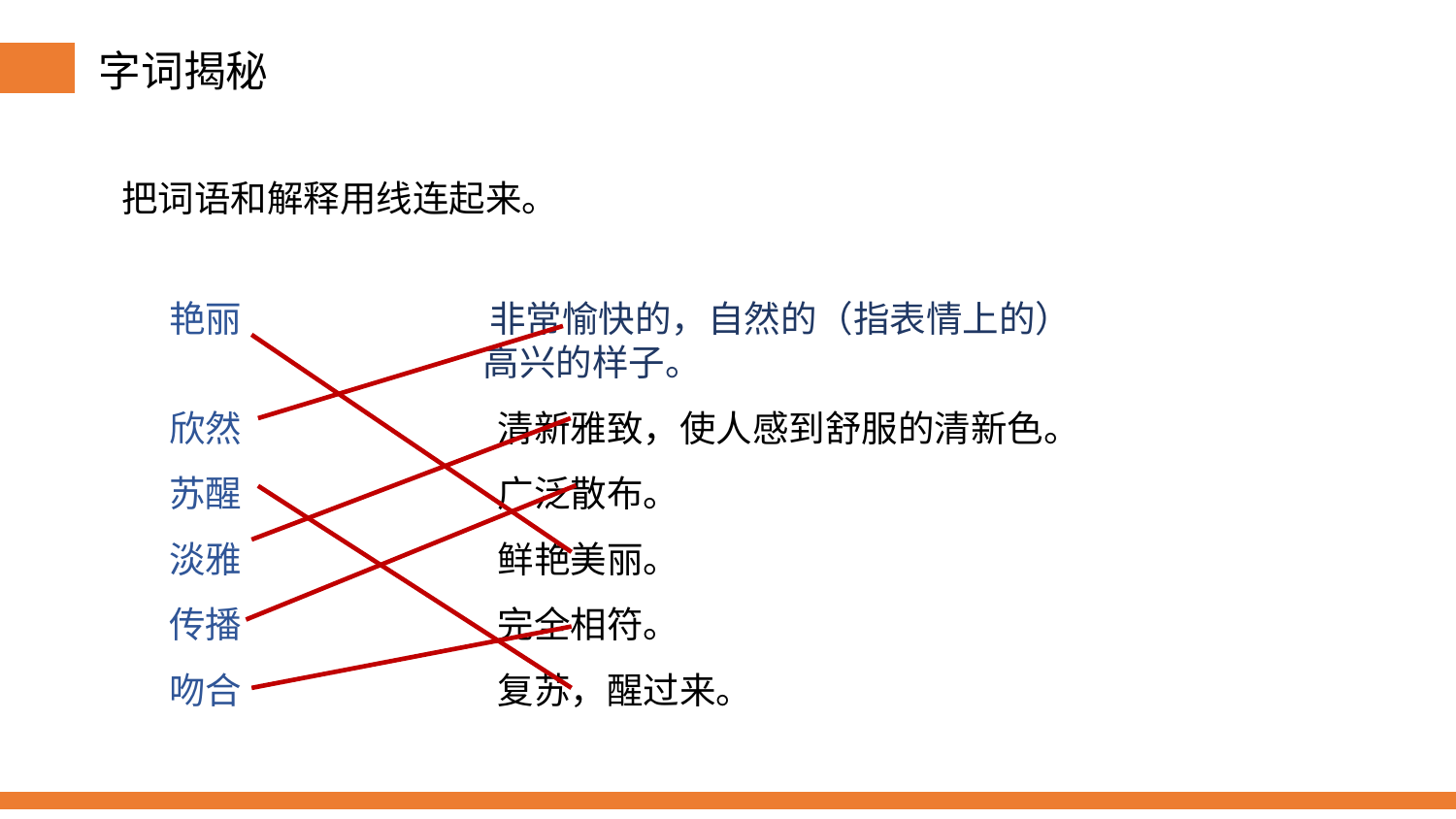

字词揭秘
把词语和解释用线连起来。
艳丽                              非常愉快的，自然的（指表情上的）
                                     高兴的样子。
欣然                               清新雅致，使人感到舒服的清新色。
苏醒                               广泛散布。
淡雅                               鲜艳美丽。
传播                               完全相符。
吻合                               复苏，醒过来。